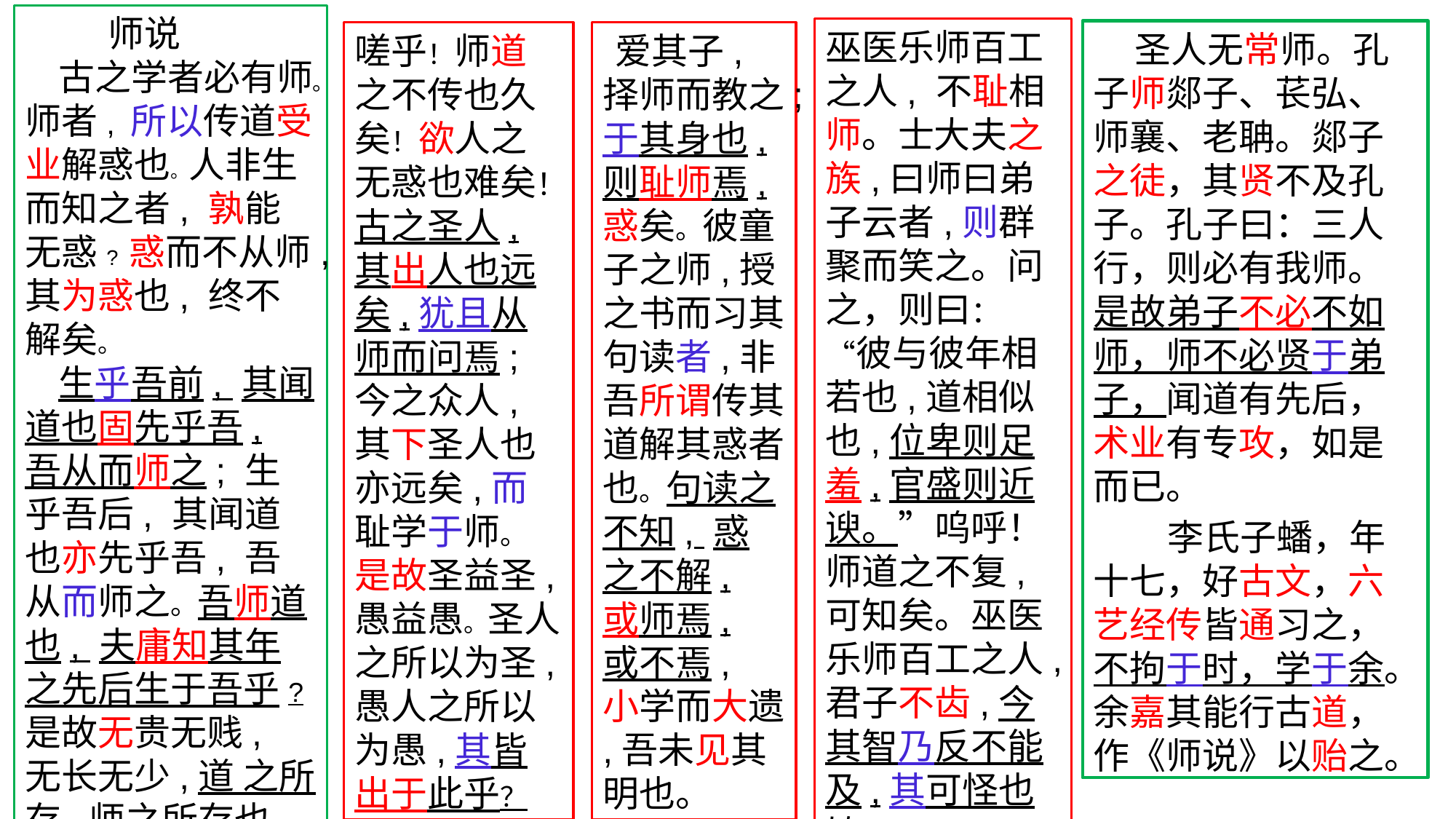

师说
   古之学者必有师。师者, 所以传道受业解惑也。人非生而知之者, 孰能无惑? 惑而不从师,其为惑也, 终不解矣。
   生乎吾前, 其闻道也固先乎吾, 吾从而师之; 生乎吾后, 其闻道也亦先乎吾, 吾从而师之。吾师道也, 夫庸知其年之先后生于吾乎?
是故无贵无贱, 无长无少,道 之所存,师之所存也。
巫医乐师百工之人, 不耻相师。士大夫之族,曰师曰弟子云者,则群聚而笑之。问之，则曰：“彼与彼年相若也,道相似也,位卑则足羞,官盛则近谀。”呜呼！师道之不复,可知矣。巫医乐师百工之人,君子不齿,今其智乃反不能及,其可怪也欤！
    圣人无常师。孔子师郯子、苌弘、师襄、老聃。郯子之徒，其贤不及孔子。孔子曰：三人行，则必有我师。是故弟子不必不如师，师不必贤于弟子，闻道有先后，术业有专攻，如是而已。
        李氏子蟠，年十七，好古文，六艺经传皆通习之，不拘于时，学于余。余嘉其能行古道，作《师说》以贻之。
嗟乎！师道之不传也久矣！欲人之无惑也难矣！
古之圣人,其出人也远矣,犹且从师而问焉;今之众人,其下圣人也亦远矣,而耻学于师。是故圣益圣,愚益愚。圣人之所以为圣,愚人之所以为愚,其皆出于此乎？
 爱其子,择师而教之;于其身也,则耻师焉,惑矣。彼童子之师,授之书而习其句读者,非吾所谓传其道解其惑者也。句读之不知, 惑之不解, 或师焉, 或不焉, 小学而大遗 ,吾未见其明也。
#